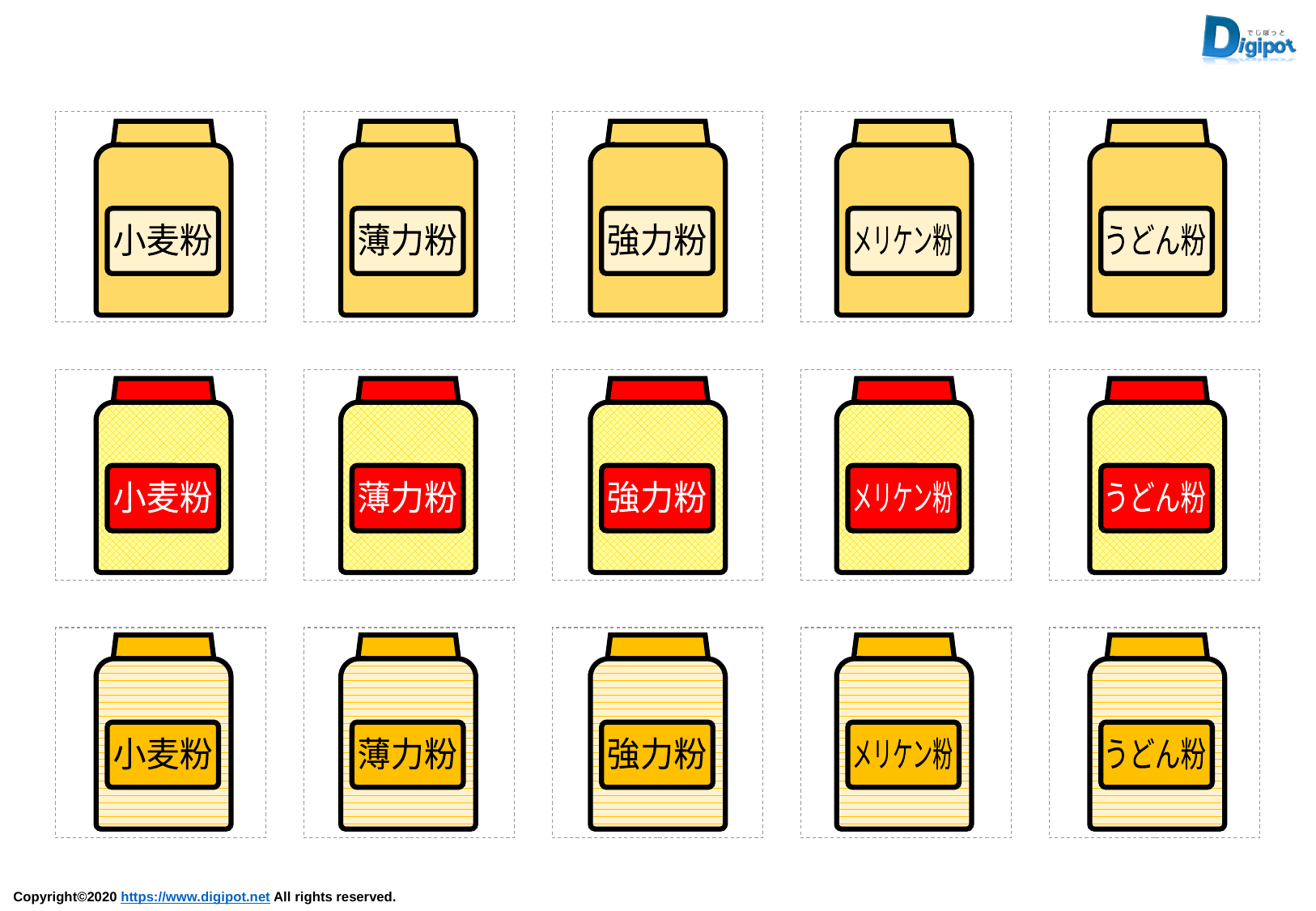

小麦粉

薄力粉

強力粉

メリケン粉

うどん粉

小麦粉

薄力粉

強力粉

メリケン粉

うどん粉

小麦粉

薄力粉

強力粉

メリケン粉

うどん粉